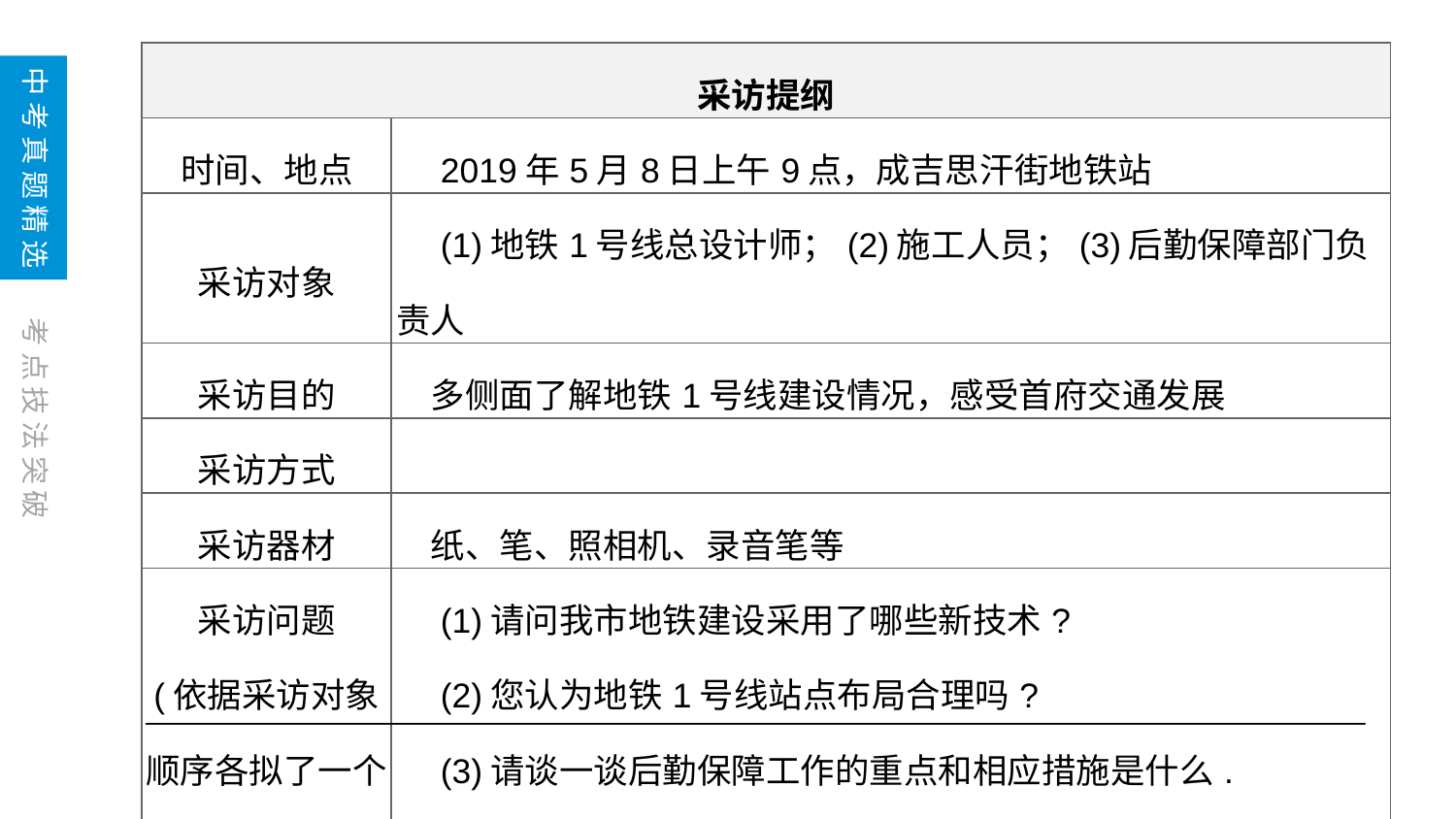

| 采访提纲 |  |
| --- | --- |
| 时间、地点 | 2019年5月8日上午9点，成吉思汗街地铁站 |
| 采访对象 | (1)地铁1号线总设计师；(2)施工人员；(3)后勤保障部门负责人 |
| 采访目的 | 多侧面了解地铁1号线建设情况，感受首府交通发展 |
| 采访方式 |  |
| 采访器材 | 纸、笔、照相机、录音笔等 |
| 采访问题 (依据采访对象顺序各拟了一个主问题) | (1)请问我市地铁建设采用了哪些新技术? 　(2)您认为地铁1号线站点布局合理吗? 　(3)请谈一谈后勤保障工作的重点和相应措施是什么. 不足： |
___________________________________________________________________